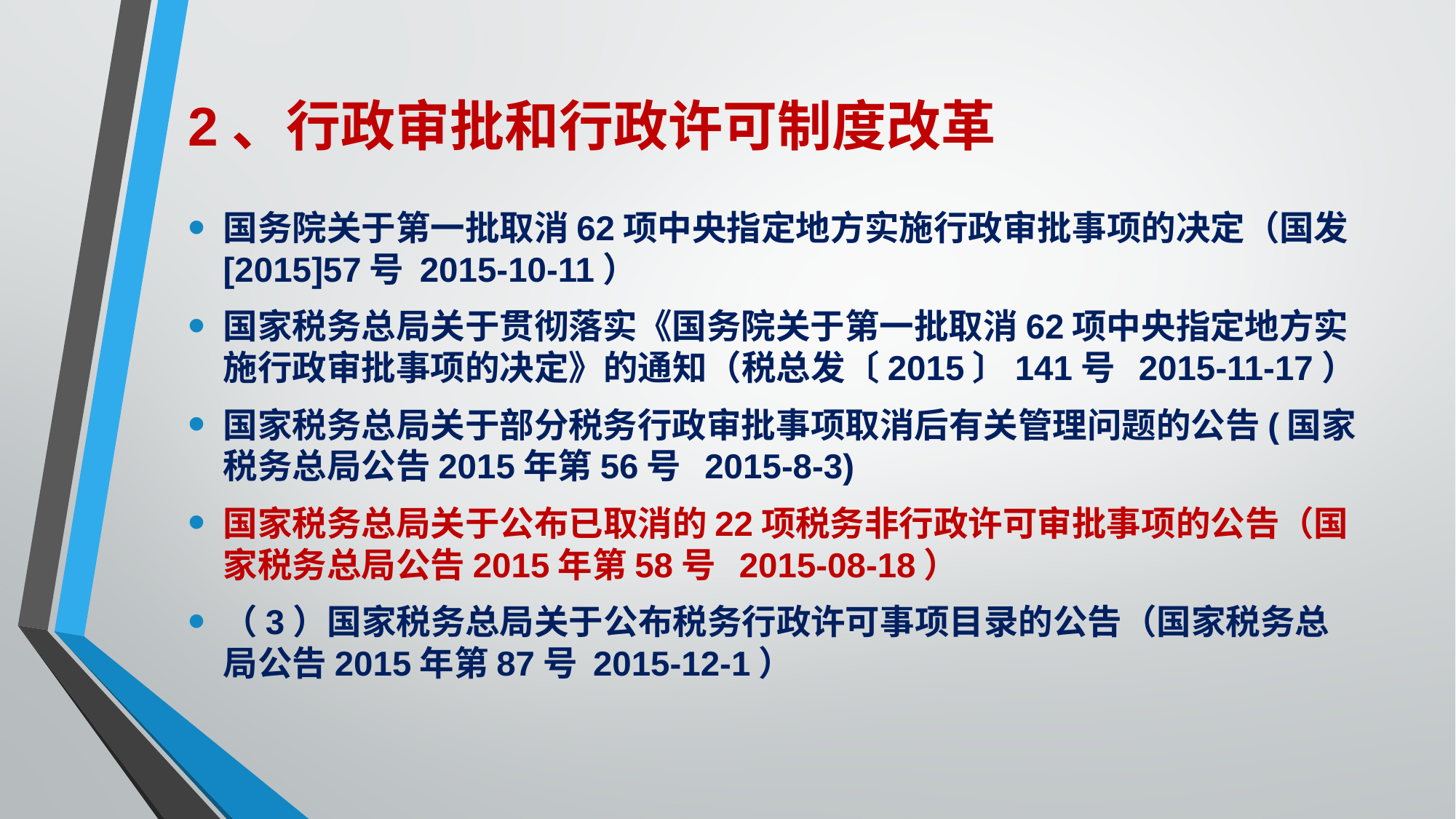

# 2、行政审批和行政许可制度改革
国务院关于第一批取消62项中央指定地方实施行政审批事项的决定（国发[2015]57号 2015-10-11）
国家税务总局关于贯彻落实《国务院关于第一批取消62项中央指定地方实施行政审批事项的决定》的通知（税总发〔2015〕141号  2015-11-17）
国家税务总局关于部分税务行政审批事项取消后有关管理问题的公告(国家税务总局公告2015年第56号  2015-8-3)
国家税务总局关于公布已取消的22项税务非行政许可审批事项的公告（国家税务总局公告2015年第58号  2015-08-18）
（3）国家税务总局关于公布税务行政许可事项目录的公告（国家税务总局公告2015年第87号 2015-12-1）